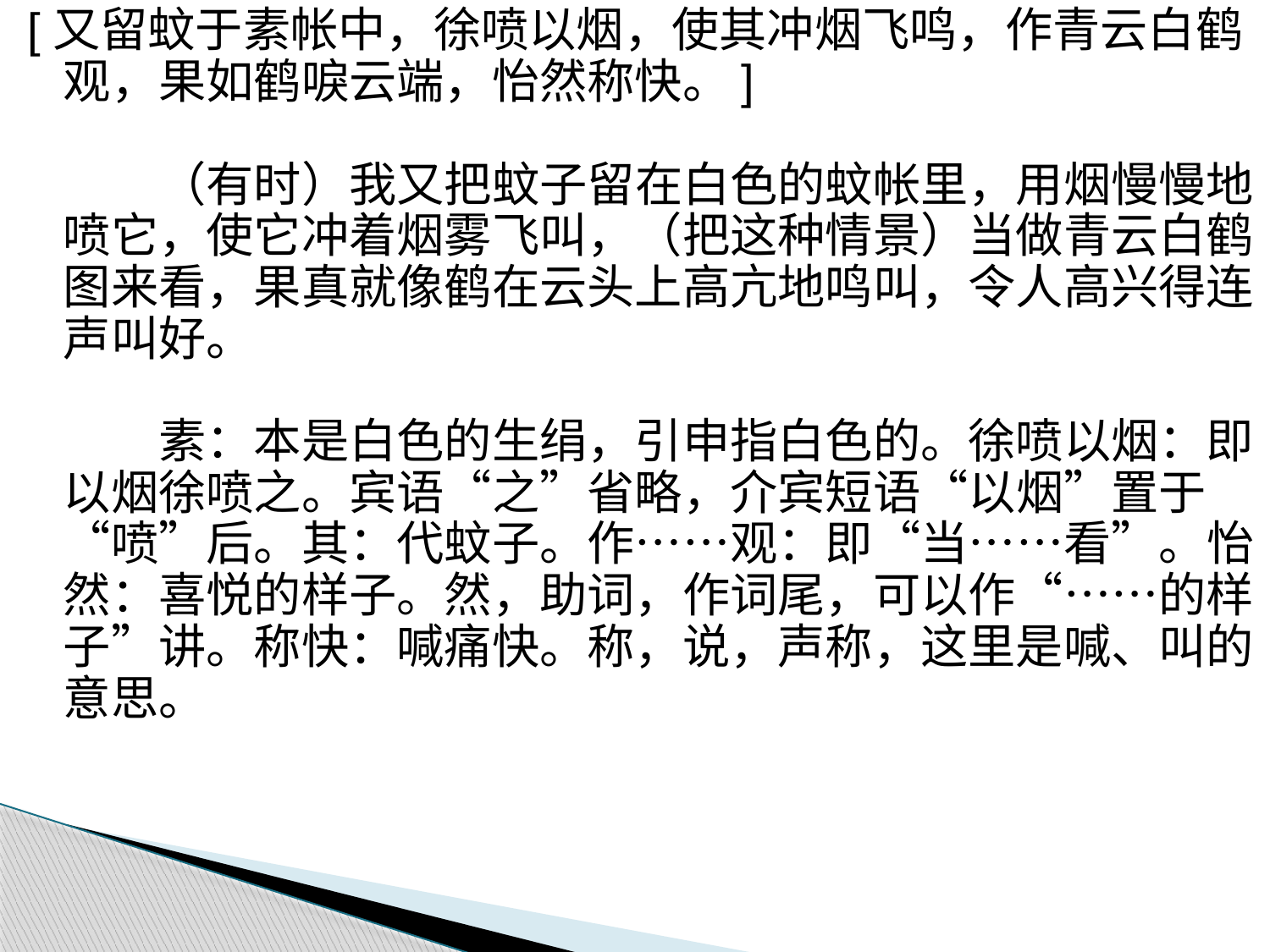

[又留蚊于素帐中，徐喷以烟，使其冲烟飞鸣，作青云白鹤观，果如鹤唳云端，怡然称快。]
　　（有时）我又把蚊子留在白色的蚊帐里，用烟慢慢地喷它，使它冲着烟雾飞叫，（把这种情景）当做青云白鹤图来看，果真就像鹤在云头上高亢地鸣叫，令人高兴得连声叫好。
　　素：本是白色的生绢，引申指白色的。徐喷以烟：即以烟徐喷之。宾语“之”省略，介宾短语“以烟”置于“喷”后。其：代蚊子。作……观：即“当……看”。怡然：喜悦的样子。然，助词，作词尾，可以作“……的样子”讲。称快：喊痛快。称，说，声称，这里是喊、叫的意思。